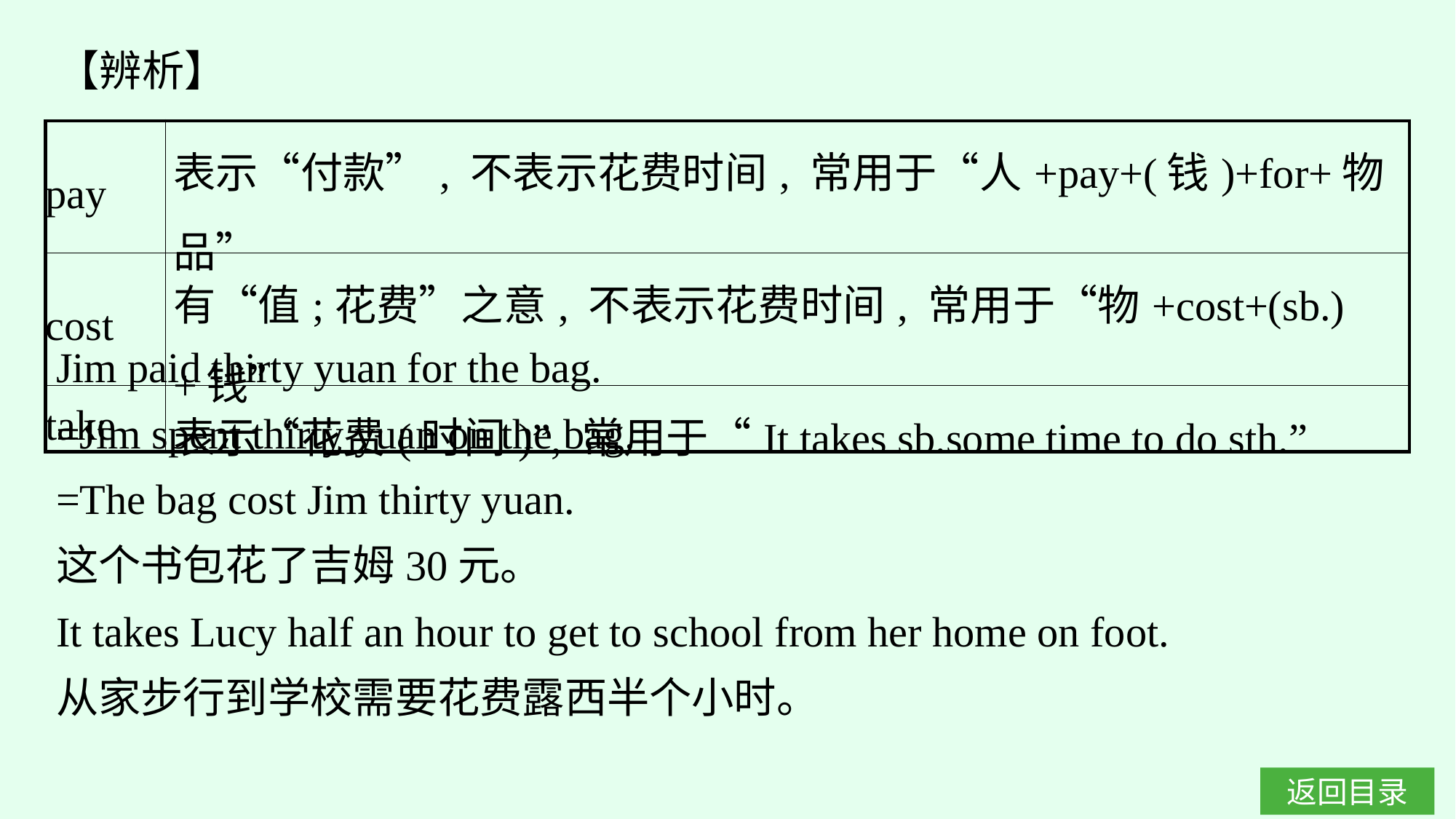

【辨析】
| pay | 表示“付款”, 不表示花费时间, 常用于“人+pay+(钱)+for+物品” |
| --- | --- |
| cost | 有“值;花费”之意, 不表示花费时间, 常用于“物+cost+(sb.)+钱” |
| take | 表示“花费(时间)”, 常用于“It takes sb.some time to do sth.” |
Jim paid thirty yuan for the bag.
=Jim spent thirty yuan on the bag.
=The bag cost Jim thirty yuan.
这个书包花了吉姆30元。
It takes Lucy half an hour to get to school from her home on foot.
从家步行到学校需要花费露西半个小时。